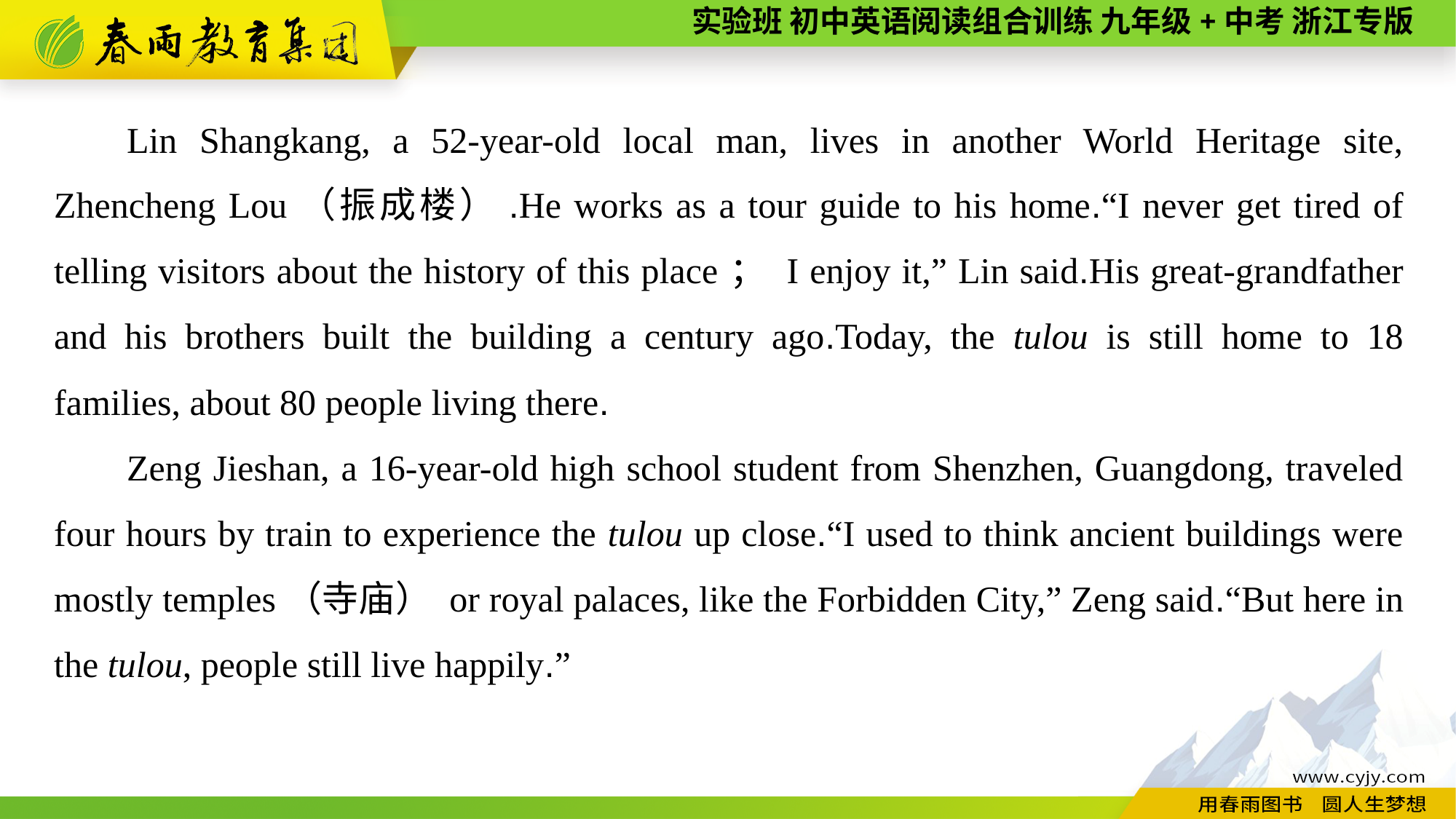

Lin Shangkang, a 52-year-old local man, lives in another World Heritage site, Zhencheng Lou（振成楼）.He works as a tour guide to his home.“I never get tired of telling visitors about the history of this place； I enjoy it,” Lin said.His great-grandfather and his brothers built the building a century ago.Today, the tulou is still home to 18 families, about 80 people living there.
Zeng Jieshan, a 16-year-old high school student from Shenzhen, Guangdong, traveled four hours by train to experience the tulou up close.“I used to think ancient buildings were mostly temples（寺庙） or royal palaces, like the Forbidden City,” Zeng said.“But here in the tulou, people still live happily.”